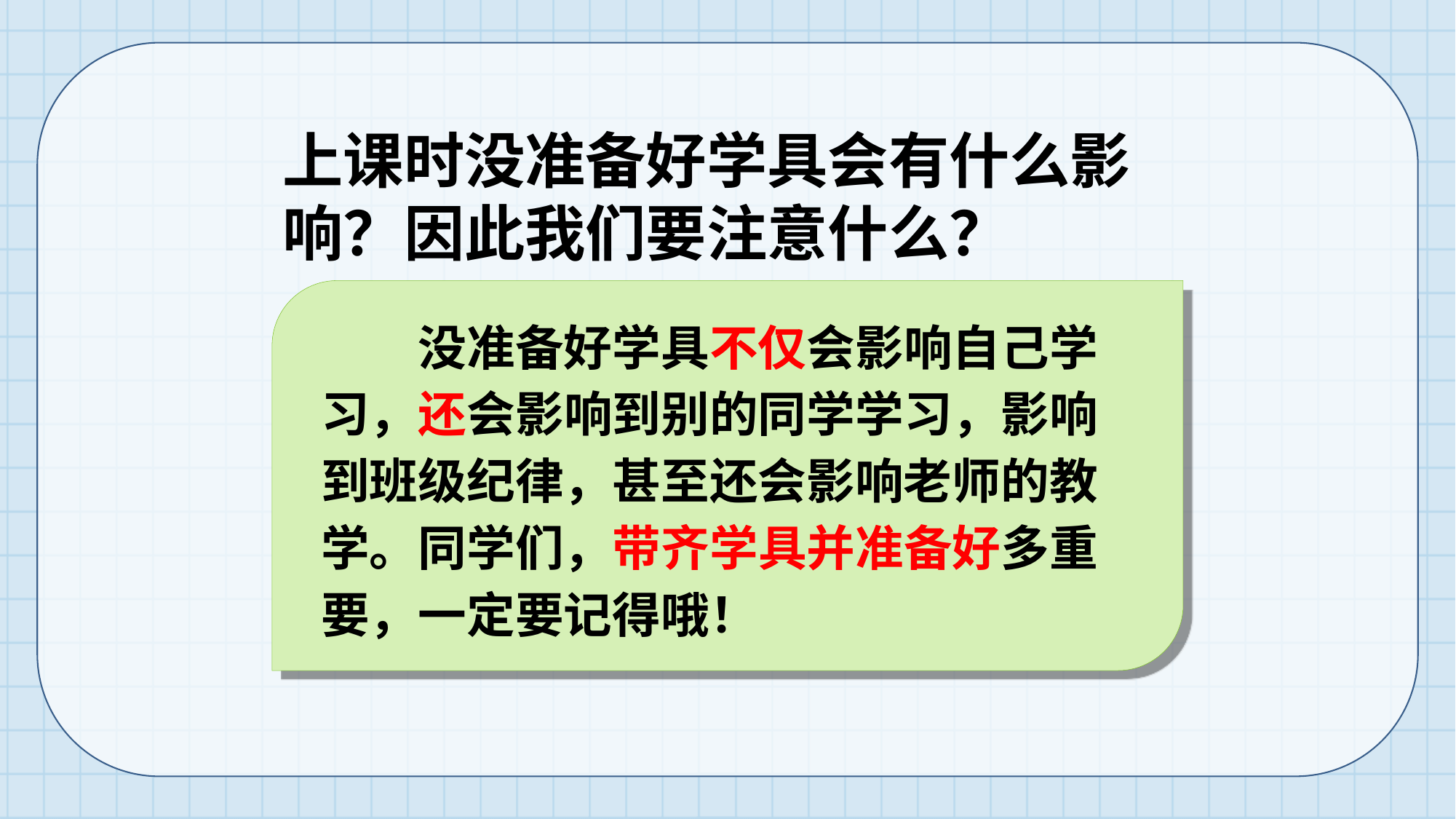

上课时没准备好学具会有什么影响？因此我们要注意什么？
　　没准备好学具不仅会影响自己学习，还会影响到别的同学学习，影响到班级纪律，甚至还会影响老师的教学。同学们，带齐学具并准备好多重要，一定要记得哦！